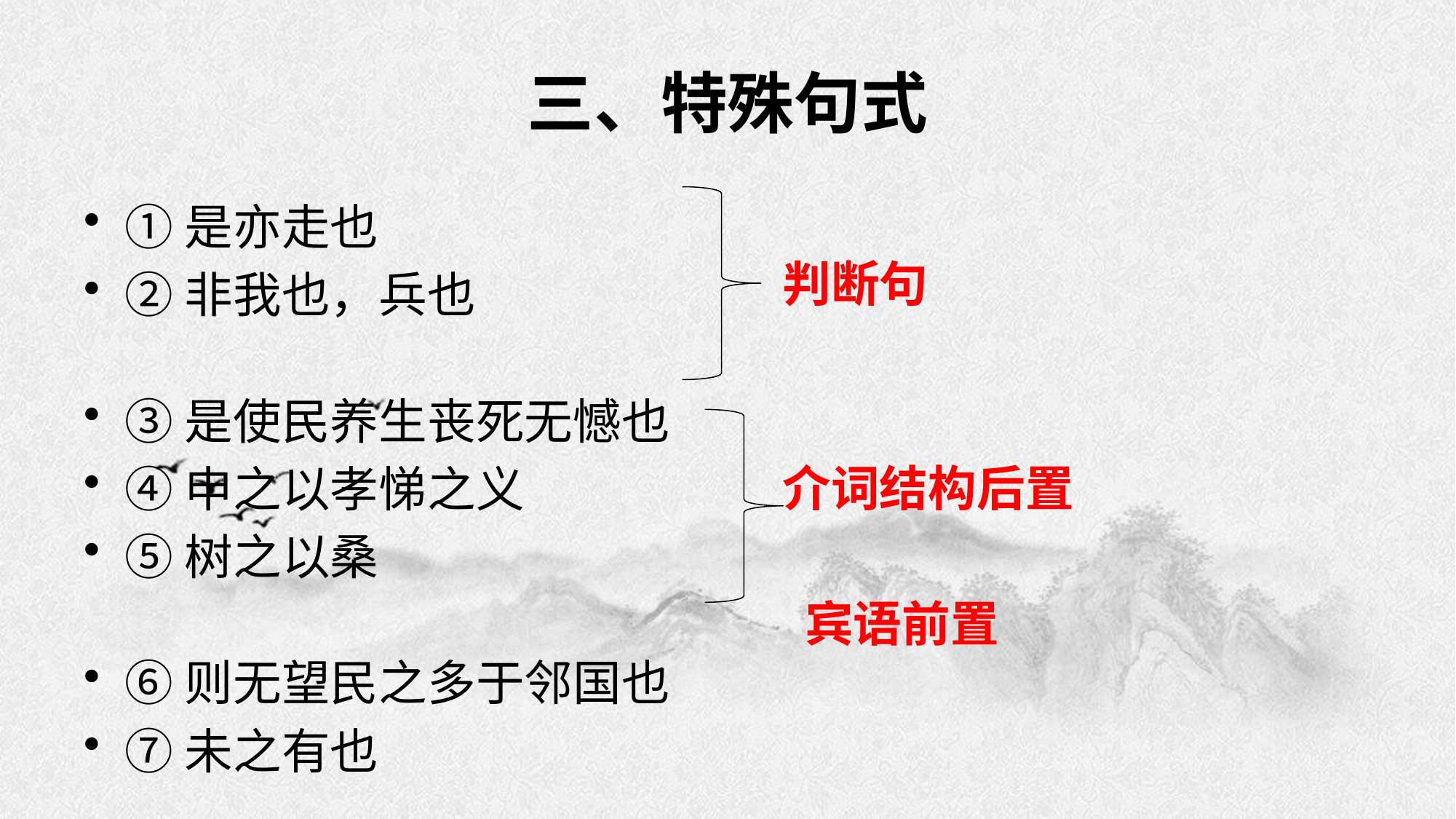

# 三、特殊句式

判断句

介词结构后置

 宾语前置

①是亦走也
②非我也，兵也
③是使民养生丧死无憾也
④申之以孝悌之义
⑤树之以桑
⑥则无望民之多于邻国也
⑦未之有也